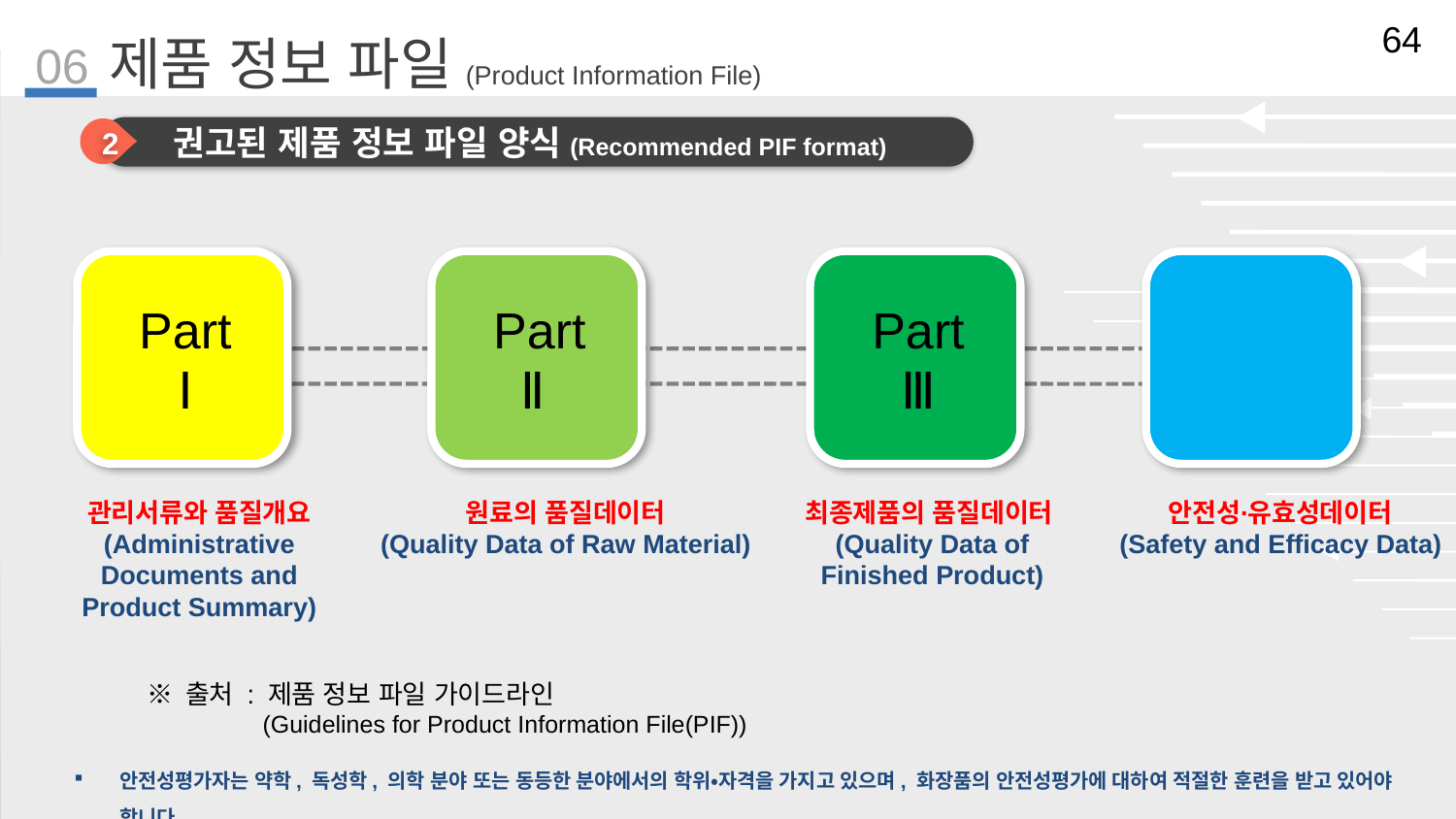

64
06
# 제품 정보 파일(Product Information File)
2

권고된 제품 정보 파일 양식(Recommended PIF format)

Part Ⅰ
Part Ⅱ
Part Ⅲ
Part Ⅳ

관리서류와 품질개요
(Administrative Documents and Product Summary)
원료의 품질데이터
(Quality Data of Raw Material)
최종제품의 품질데이터(Quality Data of Finished Product)
안전성∙유효성데이터
(Safety and Efficacy Data)
※ 출처 : 제품 정보 파일 가이드라인
                 (Guidelines for Product Information File(PIF))
안전성평가자는 약학, 독성학, 의학 분야 또는 동등한 분야에서의 학위•자격을 가지고 있으며, 화장품의 안전성평가에 대하여 적절한 훈련을 받고 있어야 합니다.